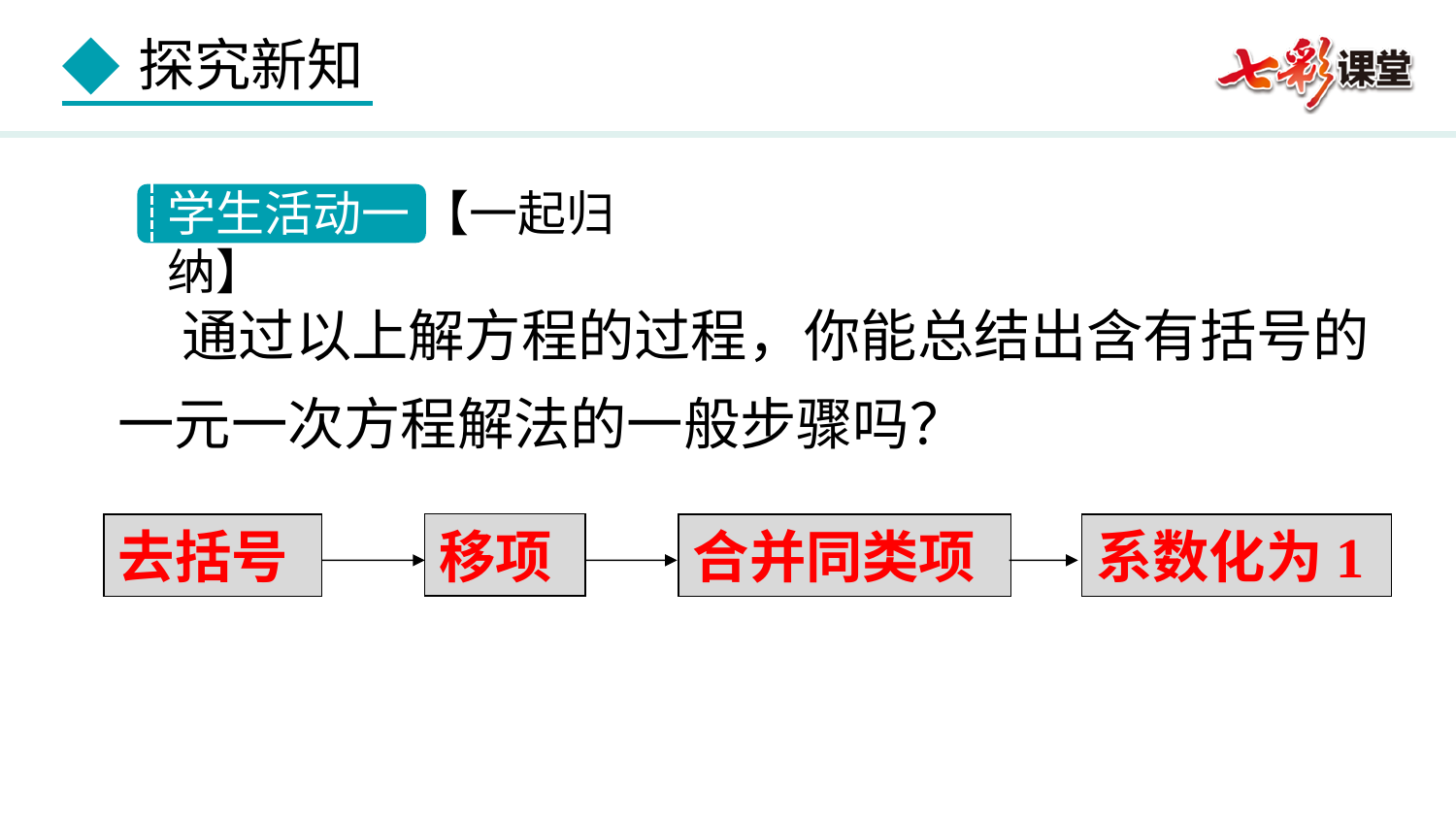

学生活动一 【一起归纳】

    通过以上解方程的过程，你能总结出含有括号的一元一次方程解法的一般步骤吗？
移项
去括号
合并同类项
系数化为1